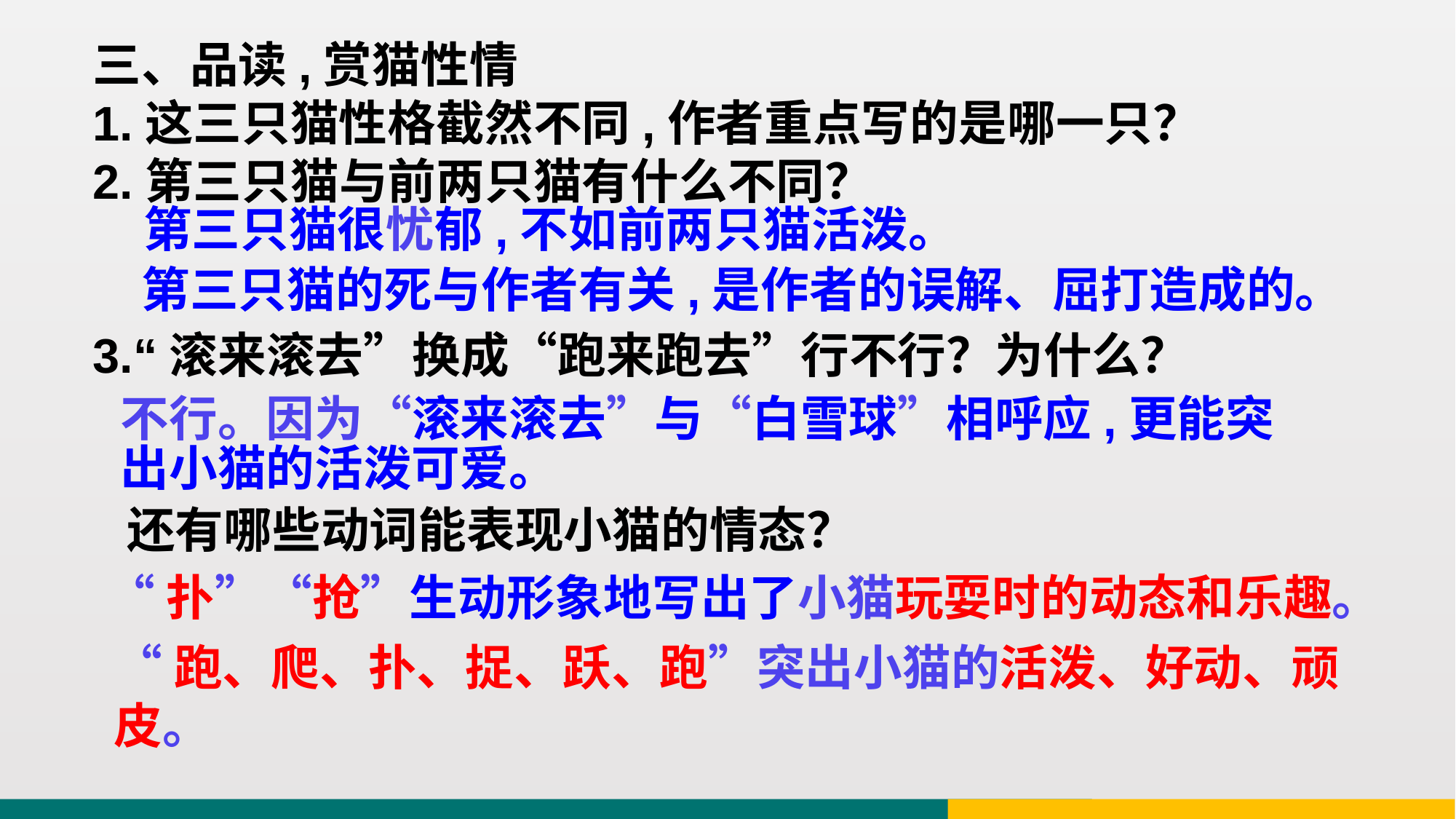

三、品读,赏猫性情
1.这三只猫性格截然不同,作者重点写的是哪一只？
2.第三只猫与前两只猫有什么不同？

3.“滚来滚去”换成“跑来跑去”行不行？为什么？

  还有哪些动词能表现小猫的情态？
第三只猫很忧郁,不如前两只猫活泼。
第三只猫的死与作者有关,是作者的误解、屈打造成的。
不行。因为“滚来滚去”与“白雪球”相呼应,更能突出小猫的活泼可爱。
“扑”“抢”生动形象地写出了小猫玩耍时的动态和乐趣。
“跑、爬、扑、捉、跃、跑”突出小猫的活泼、好动、顽皮。